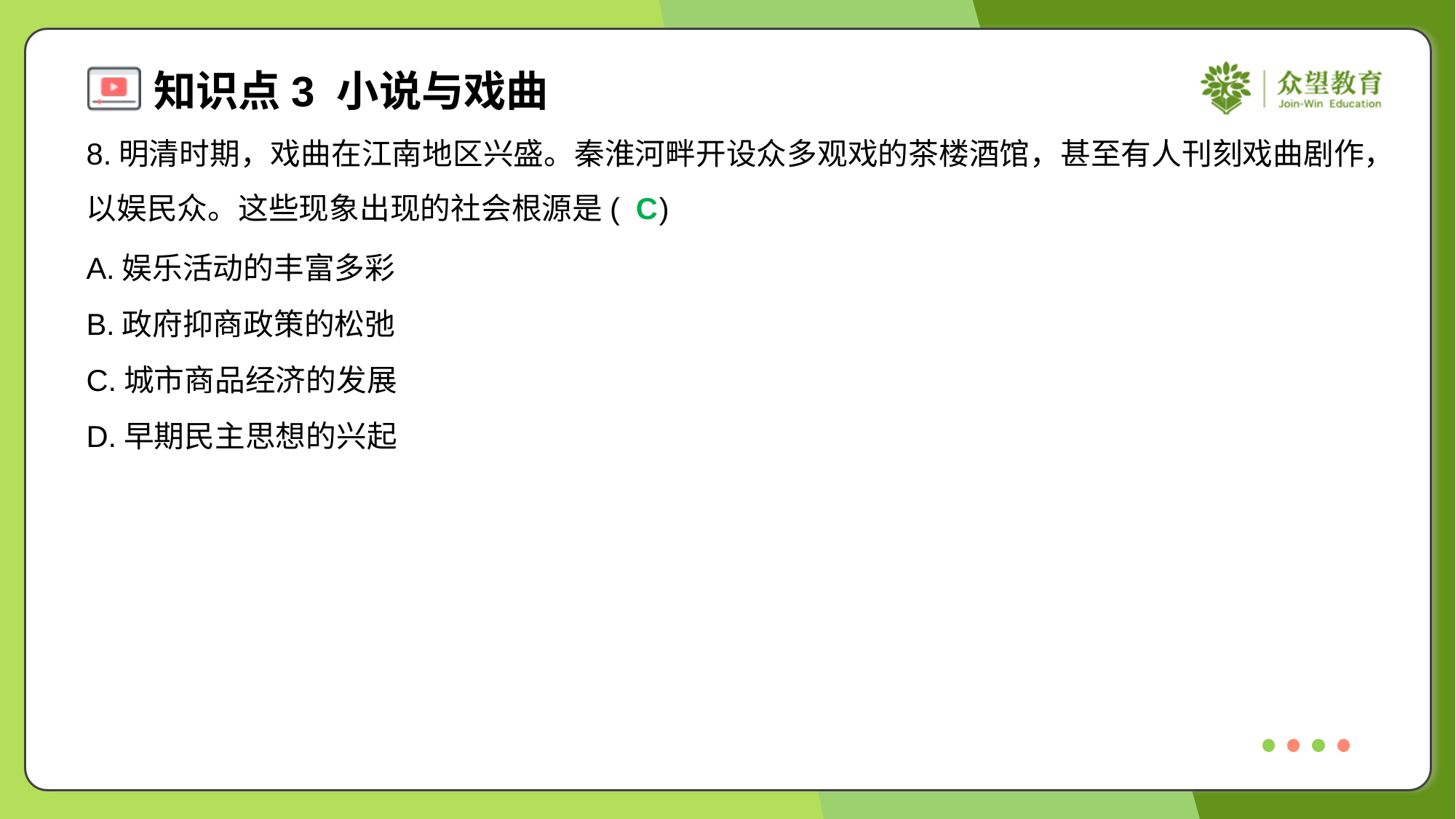

8.明清时期，戏曲在江南地区兴盛。秦淮河畔开设众多观戏的茶楼酒馆，甚至有人刊刻戏曲剧作，
以娱民众。这些现象出现的社会根源是(     )
C
A.娱乐活动的丰富多彩
B.政府抑商政策的松弛
C.城市商品经济的发展
D.早期民主思想的兴起